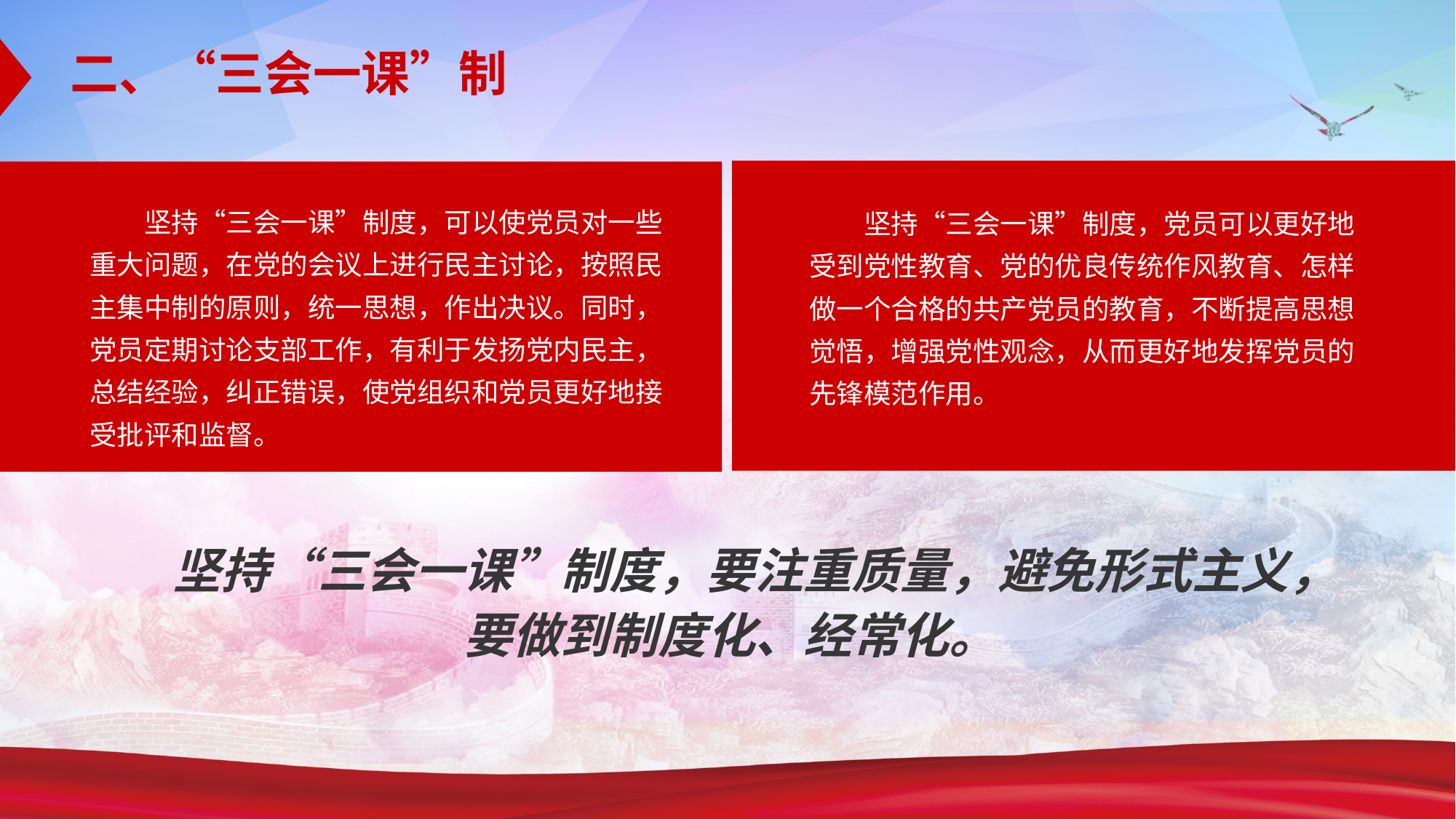

二、“三会一课”制

坚持“三会一课”制度，可以使党员对一些重大问题，在党的会议上进行民主讨论，按照民主集中制的原则，统一思想，作出决议。同时，党员定期讨论支部工作，有利于发扬党内民主，总结经验，纠正错误，使党组织和党员更好地接受批评和监督。
坚持“三会一课”制度，党员可以更好地受到党性教育、党的优良传统作风教育、怎样做一个合格的共产党员的教育，不断提高思想觉悟，增强党性观念，从而更好地发挥党员的先锋模范作用。
坚持“三会一课”制度，要注重质量，避免形式主义，要做到制度化、经常化。